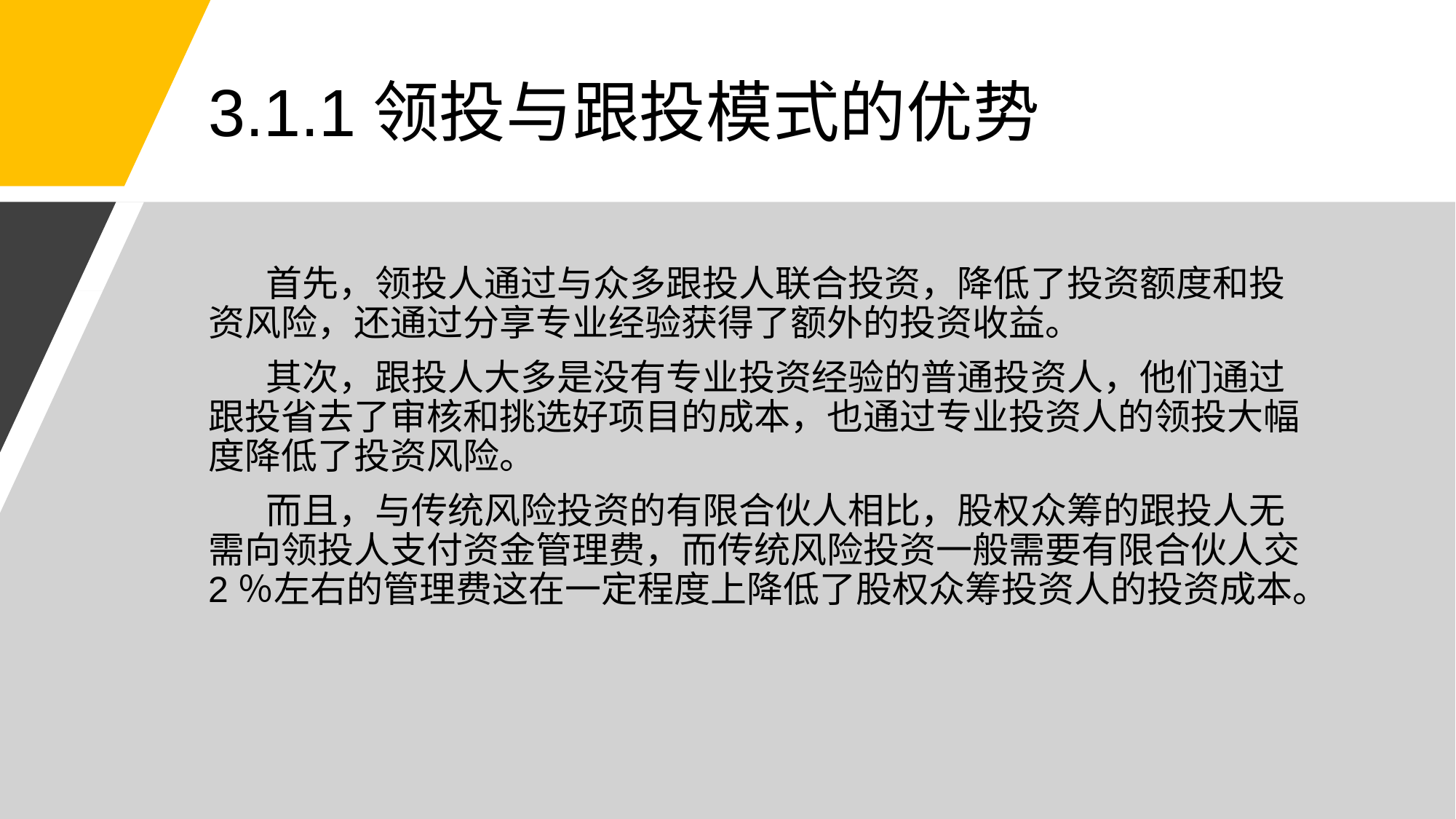

# 3.1.1领投与跟投模式的优势

      首先，领投人通过与众多跟投人联合投资，降低了投资额度和投资风险，还通过分享专业经验获得了额外的投资收益。
      其次，跟投人大多是没有专业投资经验的普通投资人，他们通过跟投省去了审核和挑选好项目的成本，也通过专业投资人的领投大幅度降低了投资风险。
      而且，与传统风险投资的有限合伙人相比，股权众筹的跟投人无需向领投人支付资金管理费，而传统风险投资一般需要有限合伙人交2％左右的管理费这在一定程度上降低了股权众筹投资人的投资成本。